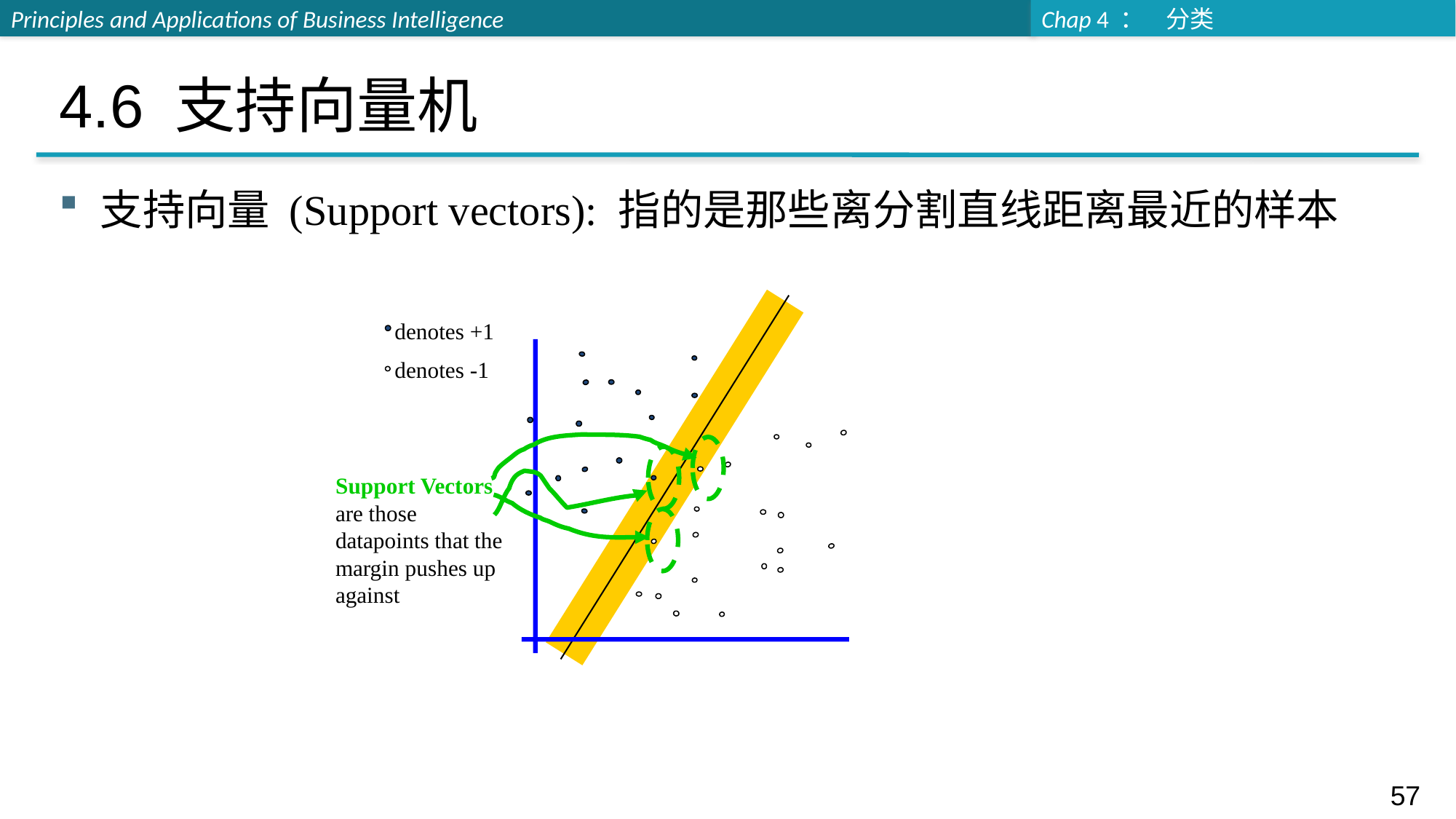

# 4.6 支持向量机
支持向量 (Support vectors): 指的是那些离分割直线距离最近的样本
 denotes +1
 denotes -1

Support Vectors are those datapoints that the margin pushes up against